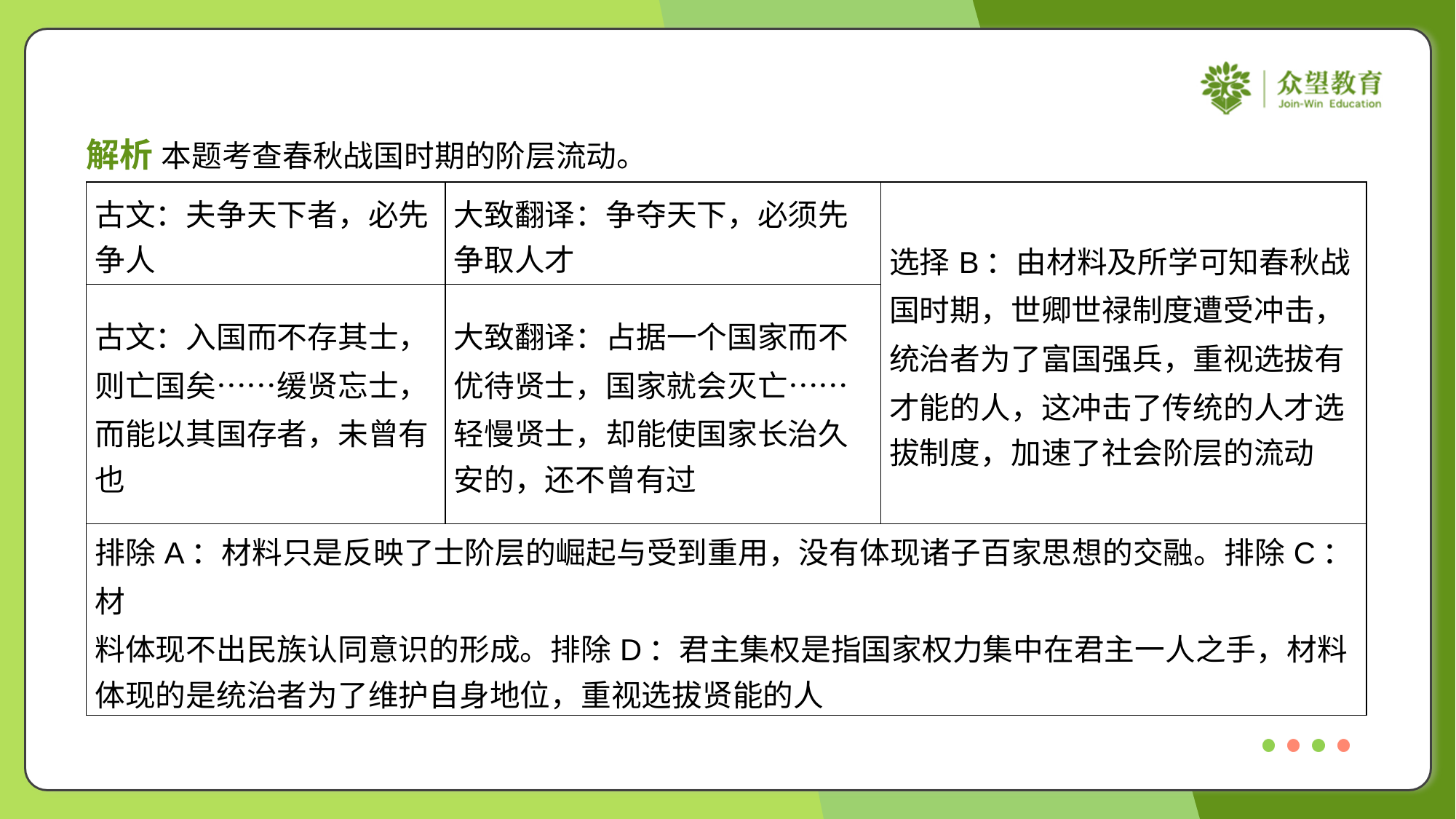

解析 本题考查春秋战国时期的阶层流动。
| 古文：夫争天下者，必先 争人 | 大致翻译：争夺天下，必须先 争取人才 | 选择B：由材料及所学可知春秋战 国时期，世卿世禄制度遭受冲击， 统治者为了富国强兵，重视选拔有 才能的人，这冲击了传统的人才选 拔制度，加速了社会阶层的流动 |
| --- | --- | --- |
| 古文：入国而不存其士， 则亡国矣……缓贤忘士， 而能以其国存者，未曾有 也 | 大致翻译：占据一个国家而不 优待贤士，国家就会灭亡…… 轻慢贤士，却能使国家长治久 安的，还不曾有过 |  |
| 排除A：材料只是反映了士阶层的崛起与受到重用，没有体现诸子百家思想的交融。排除C：材 料体现不出民族认同意识的形成。排除D：君主集权是指国家权力集中在君主一人之手，材料 体现的是统治者为了维护自身地位，重视选拔贤能的人 |  |  |